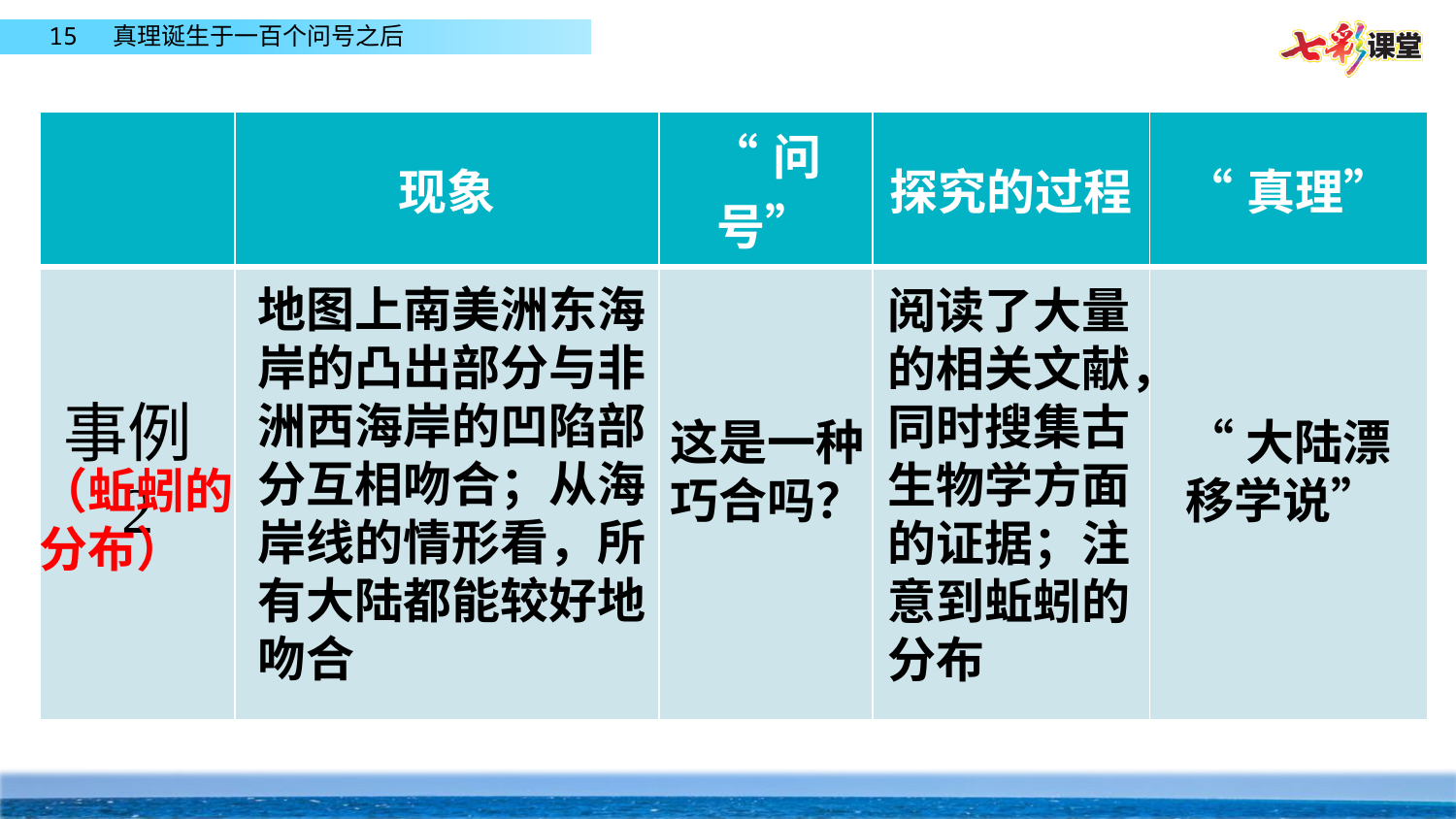

|  | 现象 | “问号” | 探究的过程 | “真理” |
| --- | --- | --- | --- | --- |
| 事例2 |  |  |  |  |
地图上南美洲东海岸的凸出部分与非洲西海岸的凹陷部分互相吻合；从海岸线的情形看，所有大陆都能较好地吻合
阅读了大量的相关文献，同时搜集古生物学方面的证据；注意到蚯蚓的分布
这是一种巧合吗？
“大陆漂移学说”
（蚯蚓的分布）